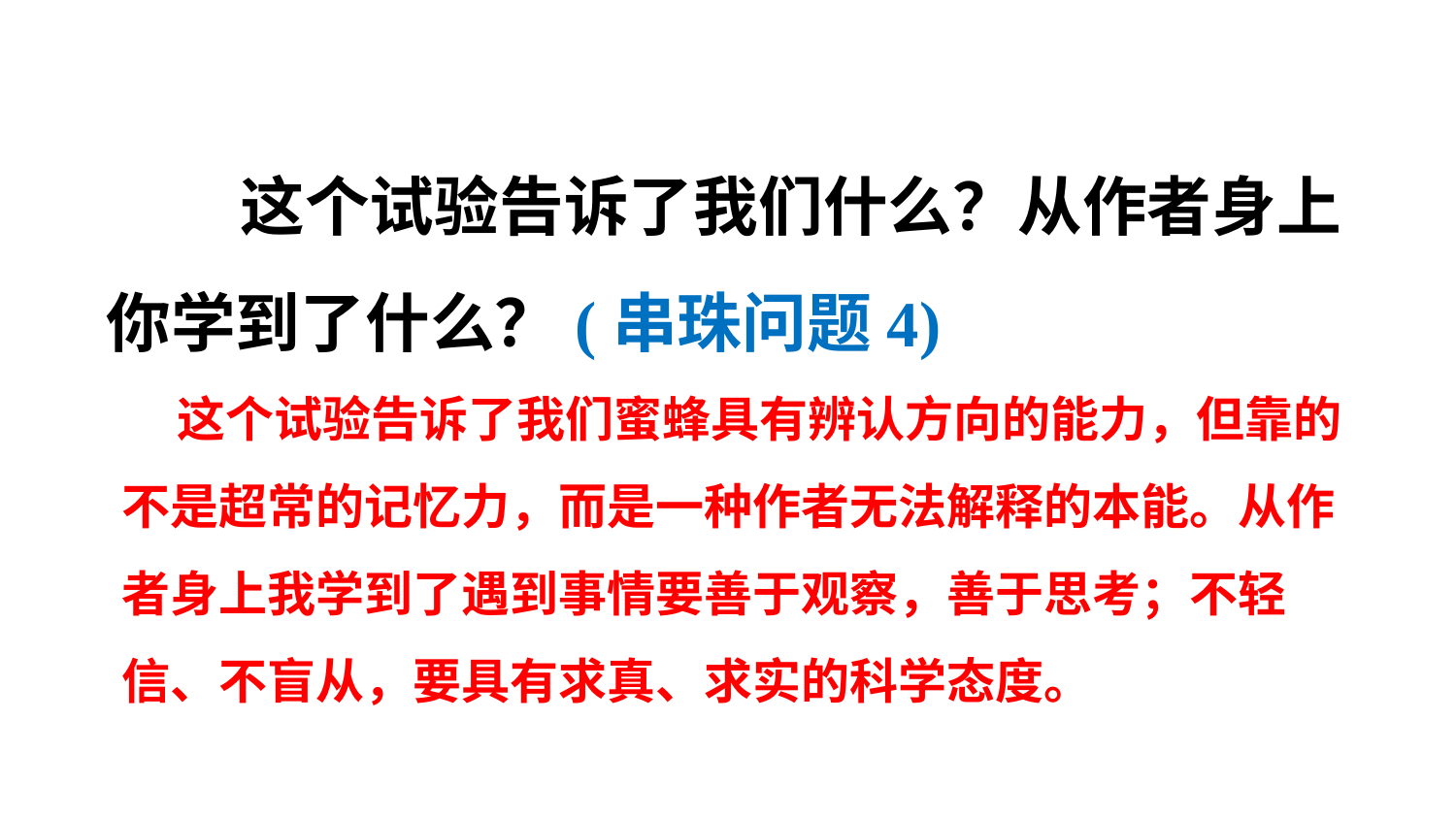

这个试验告诉了我们什么？从作者身上你学到了什么？(串珠问题4)
    这个试验告诉了我们蜜蜂具有辨认方向的能力，但靠的不是超常的记忆力，而是一种作者无法解释的本能。从作者身上我学到了遇到事情要善于观察，善于思考；不轻信、不盲从，要具有求真、求实的科学态度。